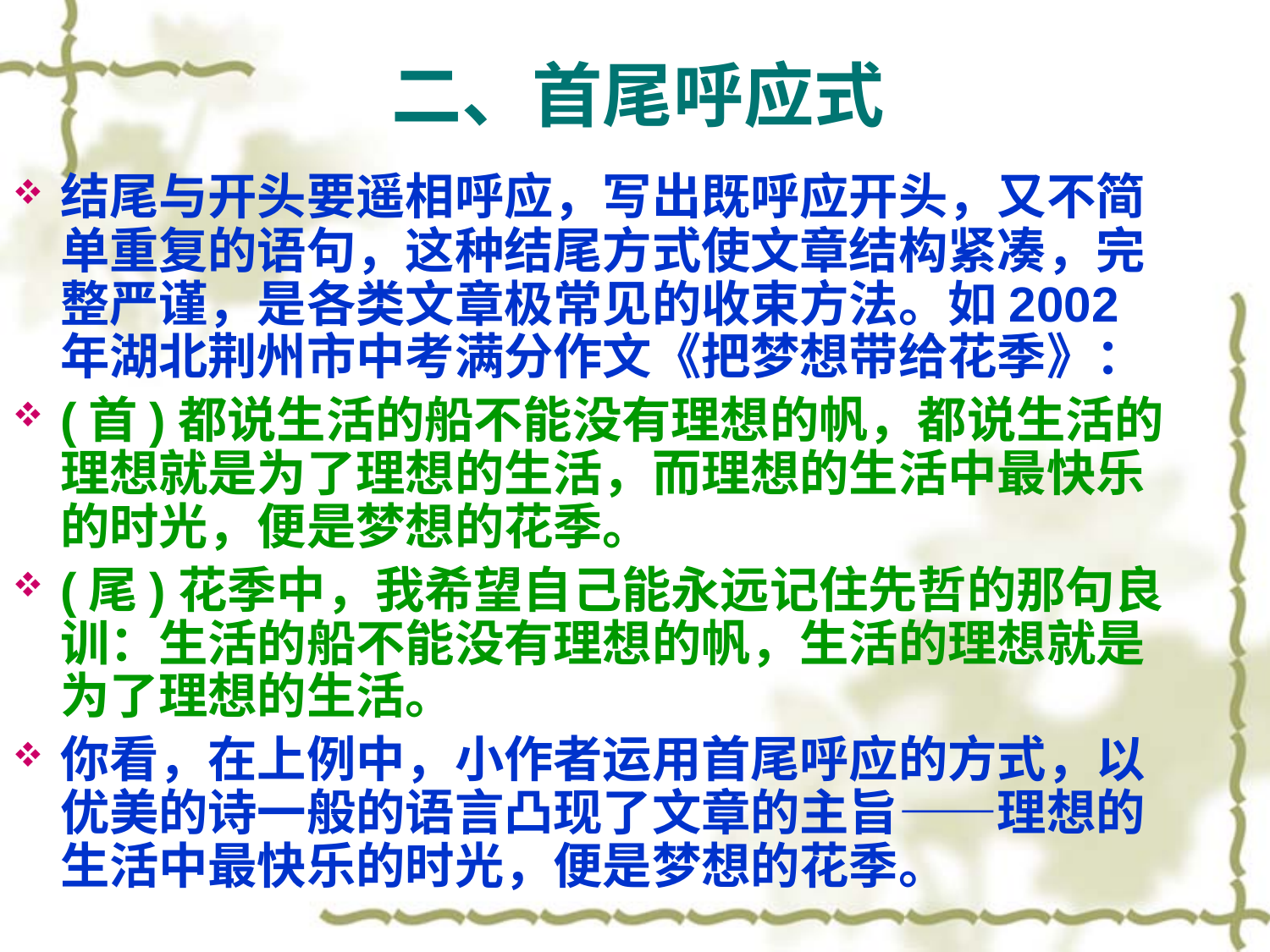

# 二、首尾呼应式
结尾与开头要遥相呼应，写出既呼应开头，又不简单重复的语句，这种结尾方式使文章结构紧凑，完整严谨，是各类文章极常见的收束方法。如2002年湖北荆州市中考满分作文《把梦想带给花季》：
(首)都说生活的船不能没有理想的帆，都说生活的理想就是为了理想的生活，而理想的生活中最快乐的时光，便是梦想的花季。
(尾)花季中，我希望自己能永远记住先哲的那句良训：生活的船不能没有理想的帆，生活的理想就是为了理想的生活。
你看，在上例中，小作者运用首尾呼应的方式，以优美的诗一般的语言凸现了文章的主旨——理想的生活中最快乐的时光，便是梦想的花季。
203